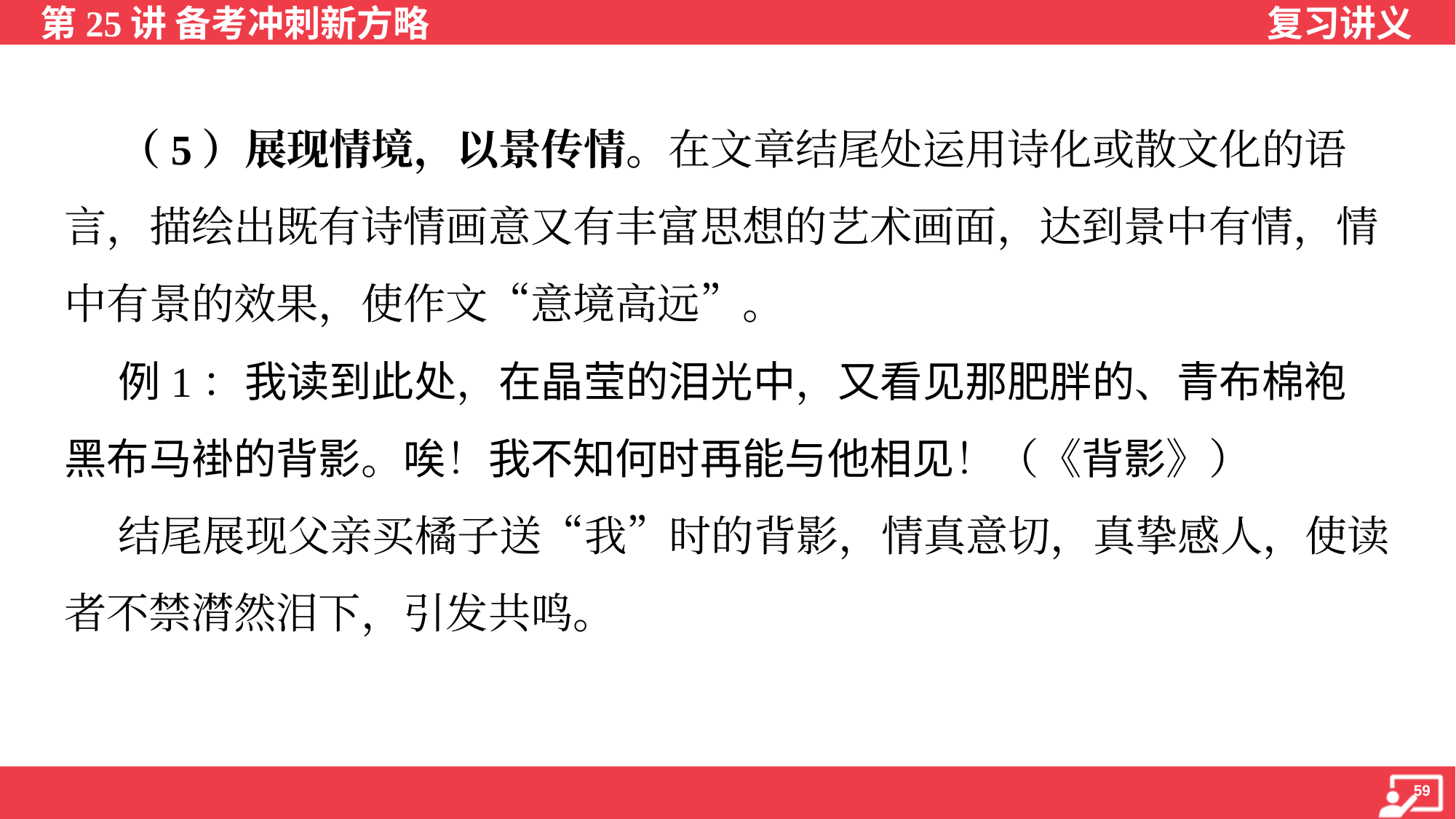

（5）展现情境，以景传情。在文章结尾处运用诗化或散文化的语
言，描绘出既有诗情画意又有丰富思想的艺术画面，达到景中有情，情
中有景的效果，使作文“意境高远”。
    例1：我读到此处，在晶莹的泪光中，又看见那肥胖的、青布棉袍
黑布马褂的背影。唉！我不知何时再能与他相见！（《背影》）
    结尾展现父亲买橘子送“我”时的背影，情真意切，真挚感人，使读
者不禁潸然泪下，引发共鸣。